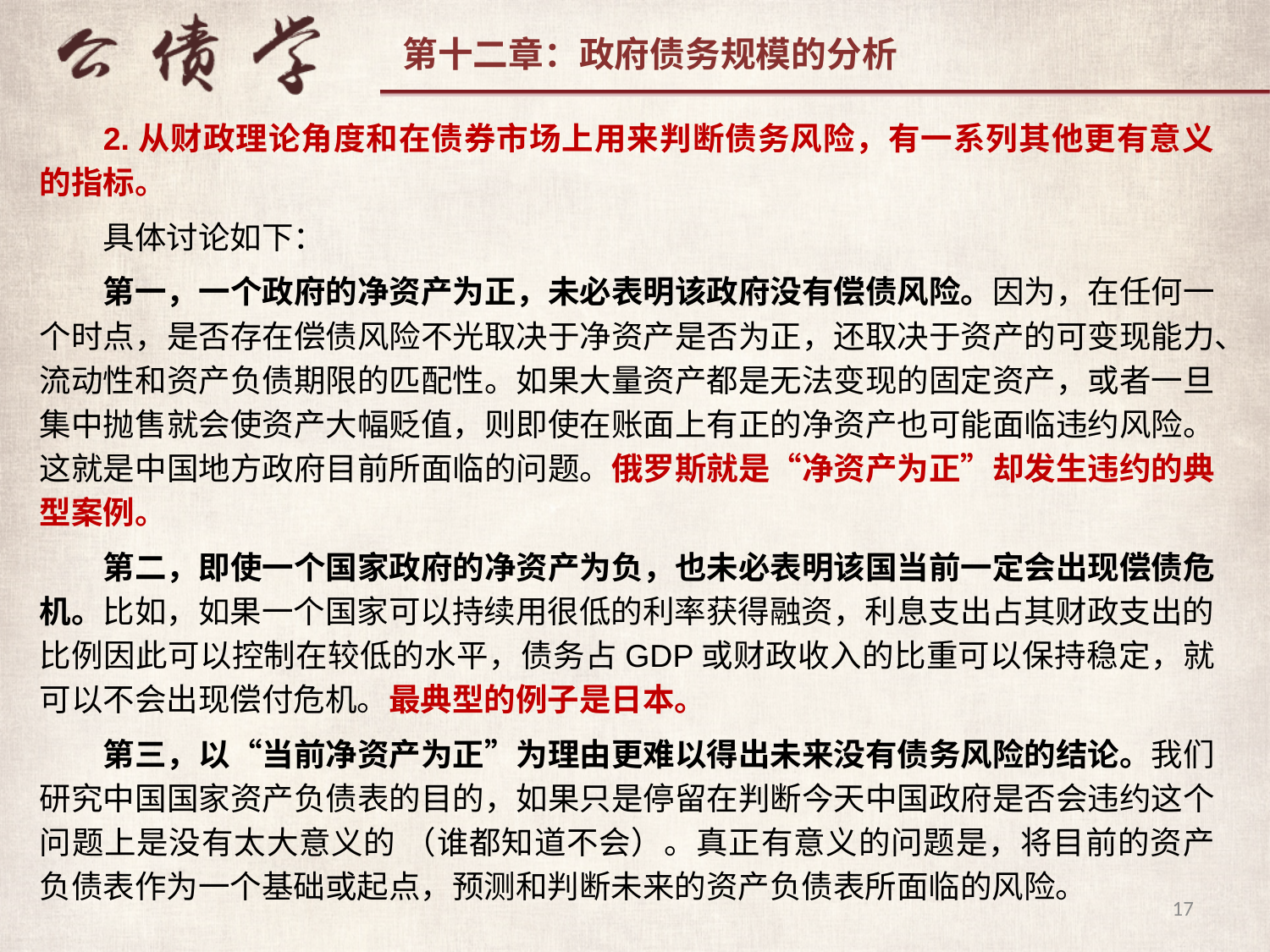

2.从财政理论角度和在债券市场上用来判断债务风险，有一系列其他更有意义的指标。
具体讨论如下：
第一，一个政府的净资产为正，未必表明该政府没有偿债风险。因为，在任何一个时点，是否存在偿债风险不光取决于净资产是否为正，还取决于资产的可变现能力、流动性和资产负债期限的匹配性。如果大量资产都是无法变现的固定资产，或者一旦集中抛售就会使资产大幅贬值，则即使在账面上有正的净资产也可能面临违约风险。这就是中国地方政府目前所面临的问题。俄罗斯就是“净资产为正”却发生违约的典型案例。
第二，即使一个国家政府的净资产为负，也未必表明该国当前一定会出现偿债危机。比如，如果一个国家可以持续用很低的利率获得融资，利息支出占其财政支出的比例因此可以控制在较低的水平，债务占GDP或财政收入的比重可以保持稳定，就可以不会出现偿付危机。最典型的例子是日本。
第三，以“当前净资产为正”为理由更难以得出未来没有债务风险的结论。我们研究中国国家资产负债表的目的，如果只是停留在判断今天中国政府是否会违约这个问题上是没有太大意义的 （谁都知道不会）。真正有意义的问题是，将目前的资产负债表作为一个基础或起点，预测和判断未来的资产负债表所面临的风险。
17